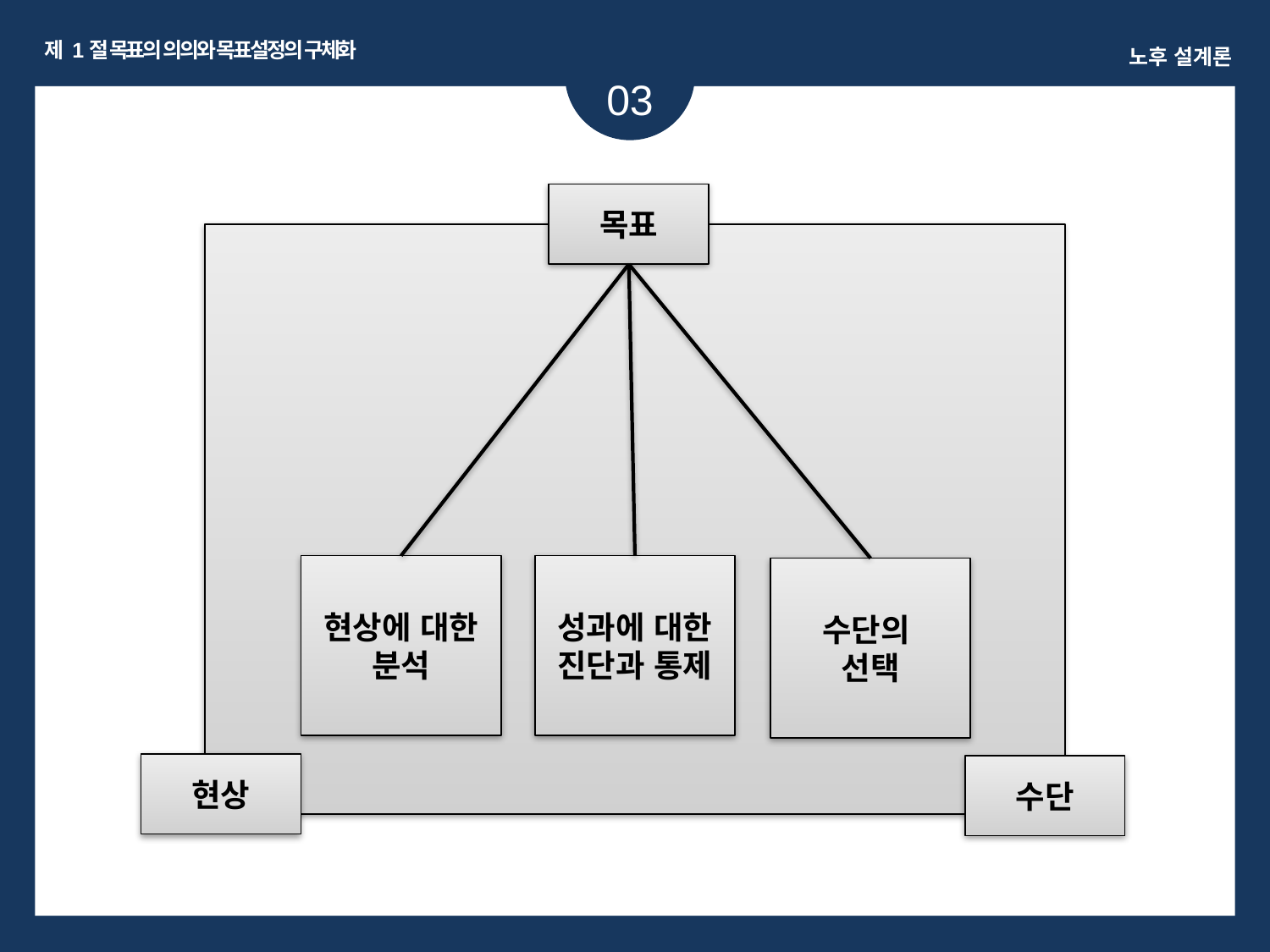

제 1절 목표의 의의와 목표설정의 구체화
노후 설계론
03

목표

현상에 대한 분석
성과에 대한
진단과 통제
수단의
선택
현상
수단